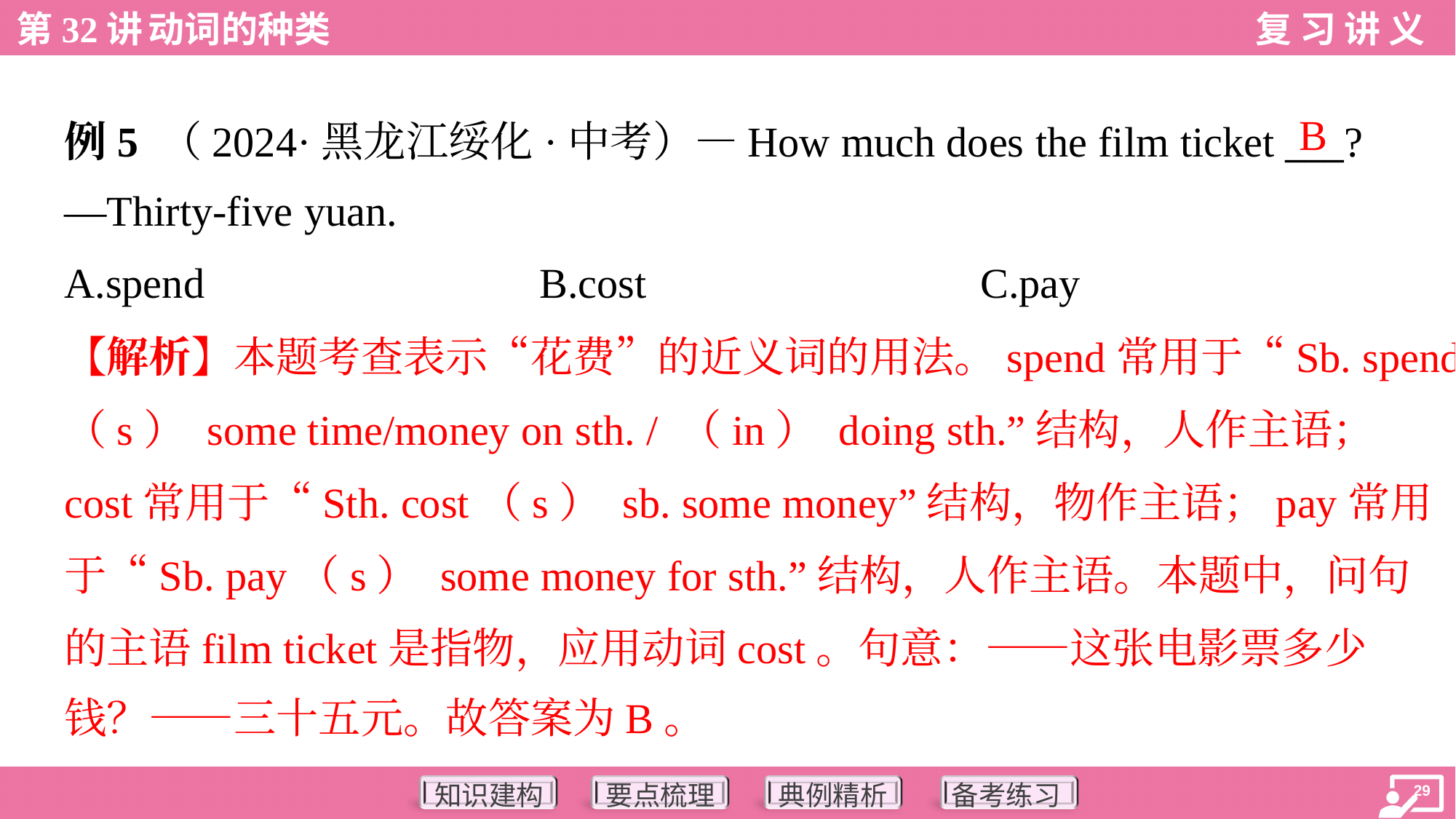

B
例5 （2024·黑龙江绥化·中考）—How much does the film ticket ___?
—Thirty-five yuan.
A.spend	B.cost	C.pay
【解析】本题考查表示“花费”的近义词的用法。spend常用于“Sb. spend
（s） some time/money on sth. / （in） doing sth.”结构，人作主语；
cost常用于“Sth. cost（s） sb. some money”结构，物作主语；pay常用
于“Sb. pay（s） some money for sth.”结构，人作主语。本题中，问句
的主语film ticket是指物，应用动词cost。句意：——这张电影票多少
钱？——三十五元。故答案为B。